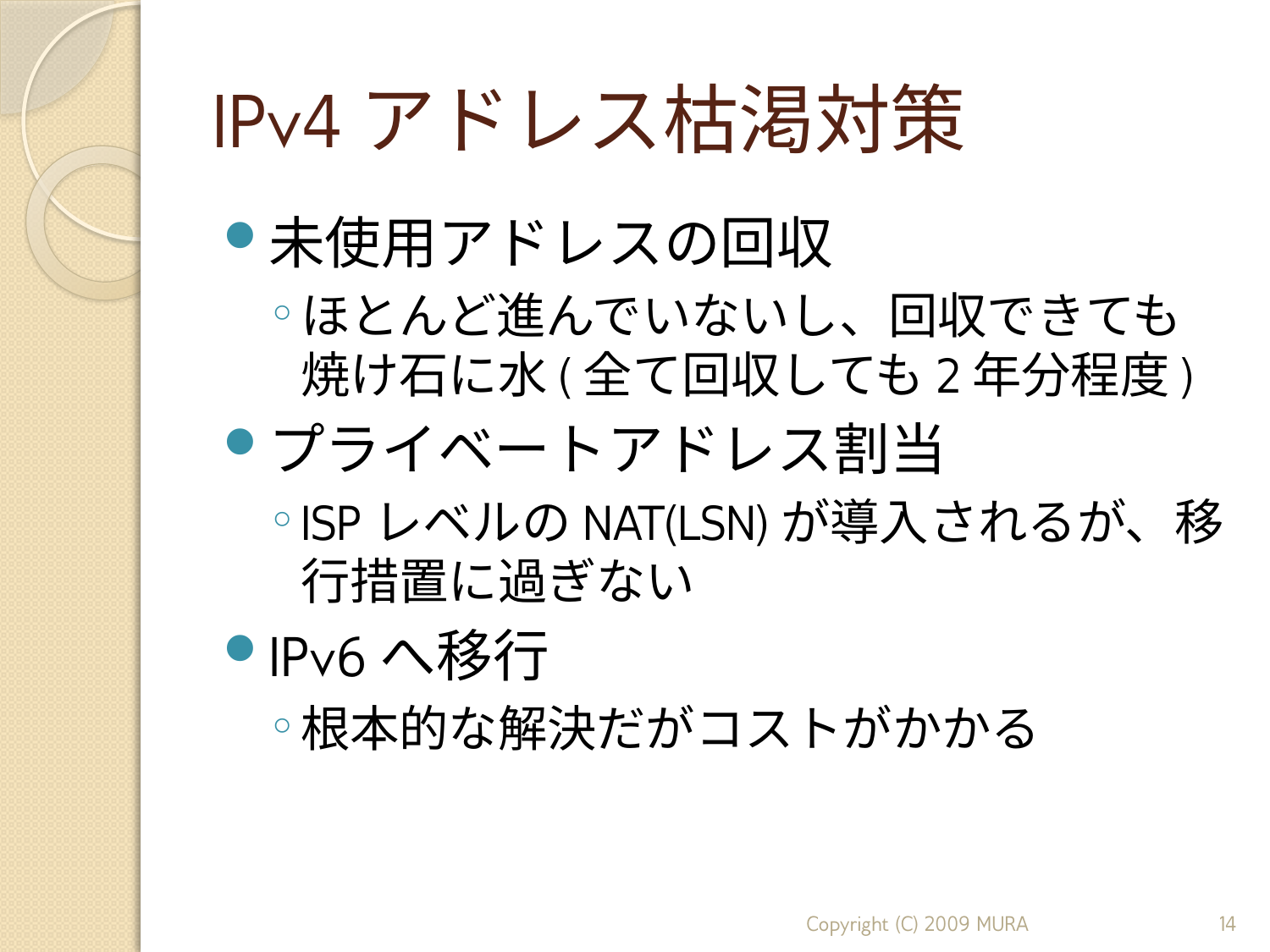

# IPv4アドレス枯渇対策
未使用アドレスの回収
ほとんど進んでいないし、回収できても焼け石に水(全て回収しても2年分程度)
プライベートアドレス割当
ISPレベルのNAT(LSN)が導入されるが、移行措置に過ぎない
IPv6へ移行
根本的な解決だがコストがかかる
Copyright (C) 2009 MURA
14